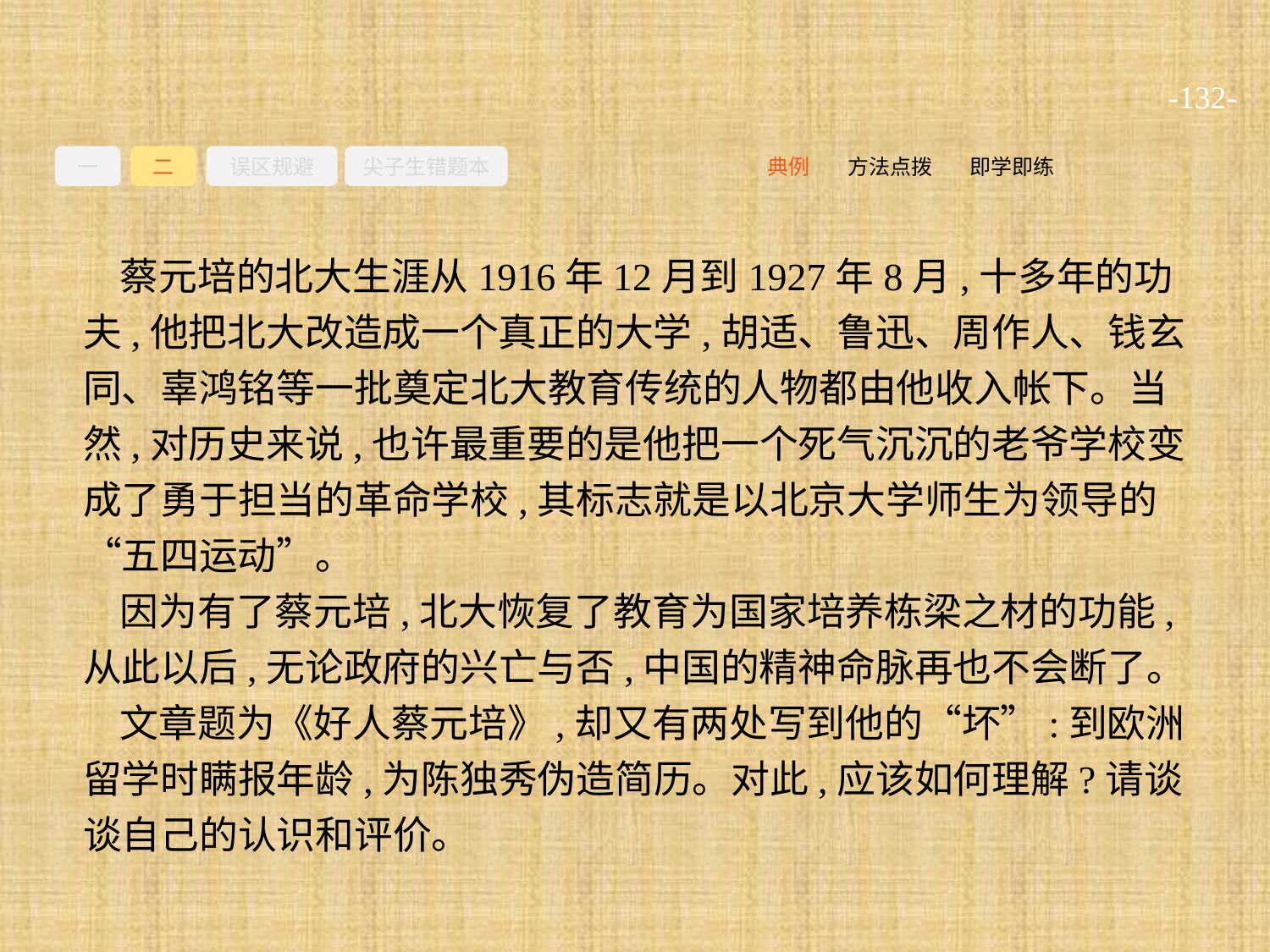

-132-
一
二
误区规避
尖子生错题本
即学即练
方法点拨
典例
蔡元培的北大生涯从1916年12月到1927年8月,十多年的功夫,他把北大改造成一个真正的大学,胡适、鲁迅、周作人、钱玄同、辜鸿铭等一批奠定北大教育传统的人物都由他收入帐下。当然,对历史来说,也许最重要的是他把一个死气沉沉的老爷学校变成了勇于担当的革命学校,其标志就是以北京大学师生为领导的“五四运动”。
因为有了蔡元培,北大恢复了教育为国家培养栋梁之材的功能,从此以后,无论政府的兴亡与否,中国的精神命脉再也不会断了。
文章题为《好人蔡元培》,却又有两处写到他的“坏”:到欧洲留学时瞒报年龄,为陈独秀伪造简历。对此,应该如何理解?请谈谈自己的认识和评价。